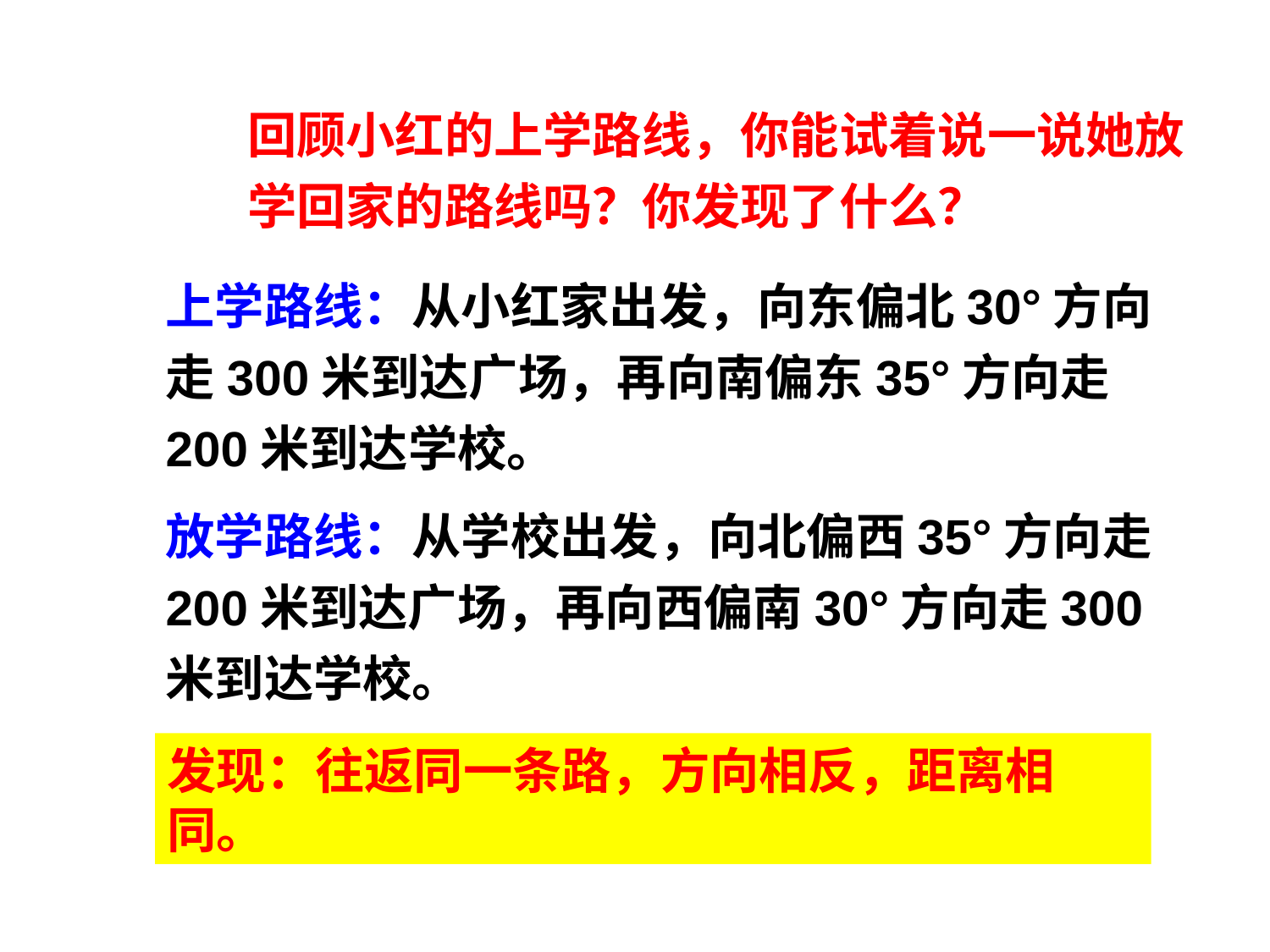

回顾小红的上学路线，你能试着说一说她放学回家的路线吗？你发现了什么？
上学路线：从小红家出发，向东偏北30°方向走300米到达广场，再向南偏东35°方向走200米到达学校。
放学路线：从学校出发，向北偏西35°方向走200米到达广场，再向西偏南30°方向走300米到达学校。
发现：往返同一条路，方向相反，距离相同。